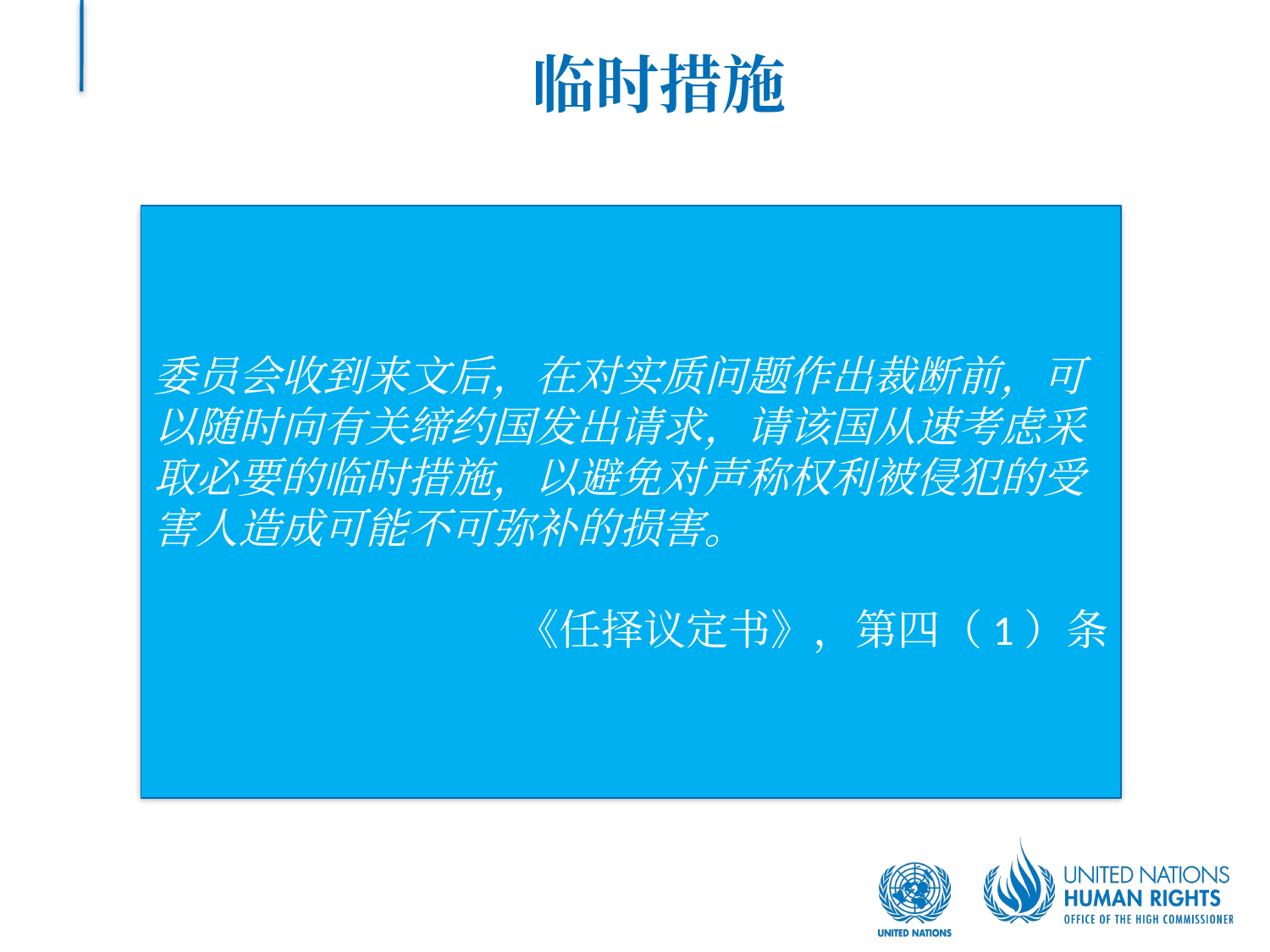

# 临时措施

委员会收到来文后，在对实质问题作出裁断前，可以随时向有关缔约国发出请求，请该国从速考虑采取必要的临时措施，以避免对声称权利被侵犯的受害人造成可能不可弥补的损害。

《任择议定书》，第四（1）条